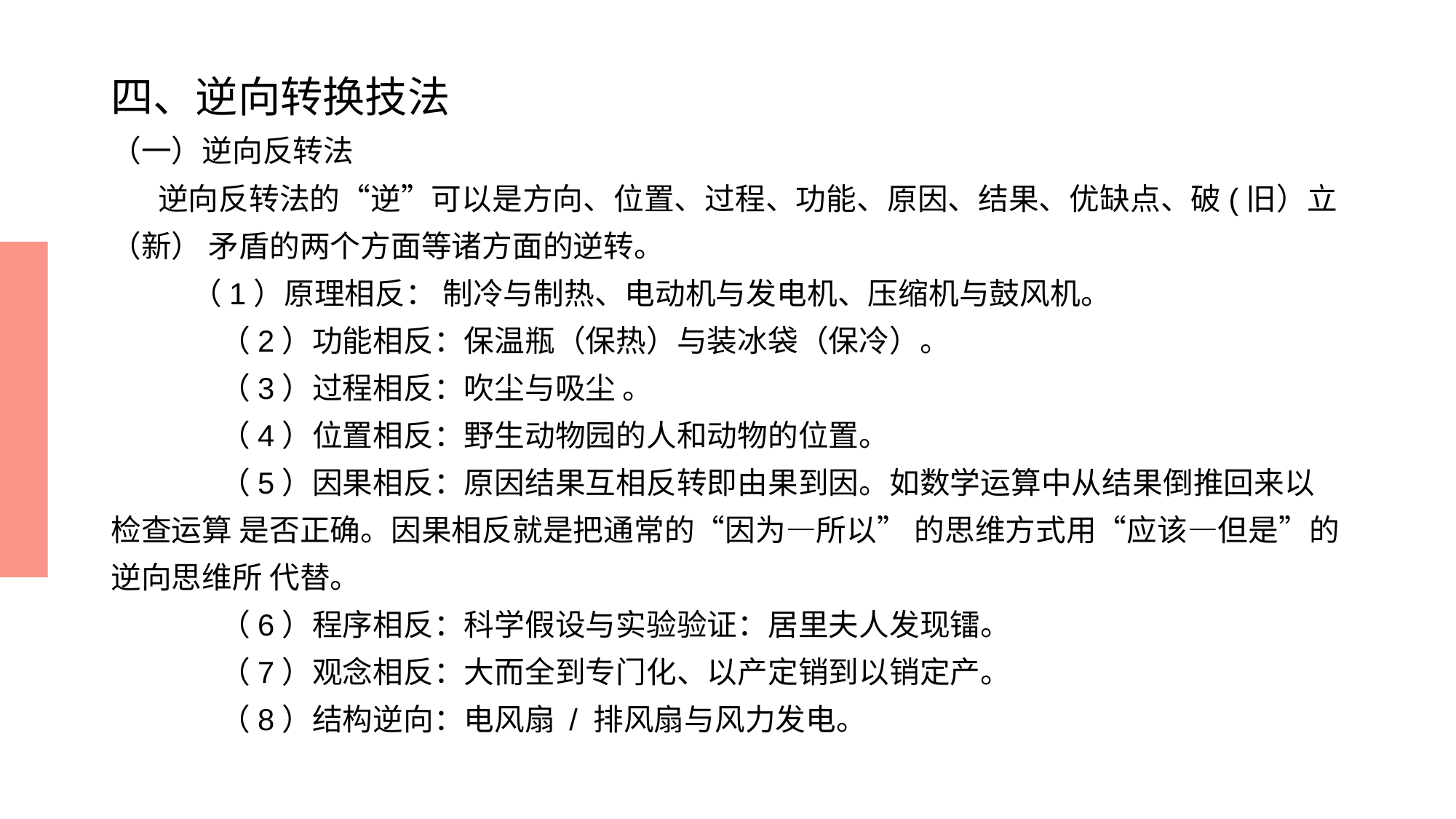

# 四、逆向转换技法
（一）逆向反转法
       逆向反转法的“逆”可以是方向、位置、过程、功能、原因、结果、优缺点、破(旧）立（新） 矛盾的两个方面等诸方面的逆转。
            （1）原理相反： 制冷与制热、电动机与发电机、压缩机与鼓风机。
	（2）功能相反：保温瓶（保热）与装冰袋（保冷）。
	（3）过程相反：吹尘与吸尘 。
	（4）位置相反：野生动物园的人和动物的位置。
	（5）因果相反：原因结果互相反转即由果到因。如数学运算中从结果倒推回来以检查运算 是否正确。因果相反就是把通常的“因为—所以” 的思维方式用“应该—但是”的逆向思维所 代替。
	（6）程序相反：科学假设与实验验证：居里夫人发现镭。
	（7）观念相反：大而全到专门化、以产定销到以销定产。
	（8）结构逆向：电风扇 / 排风扇与风力发电。